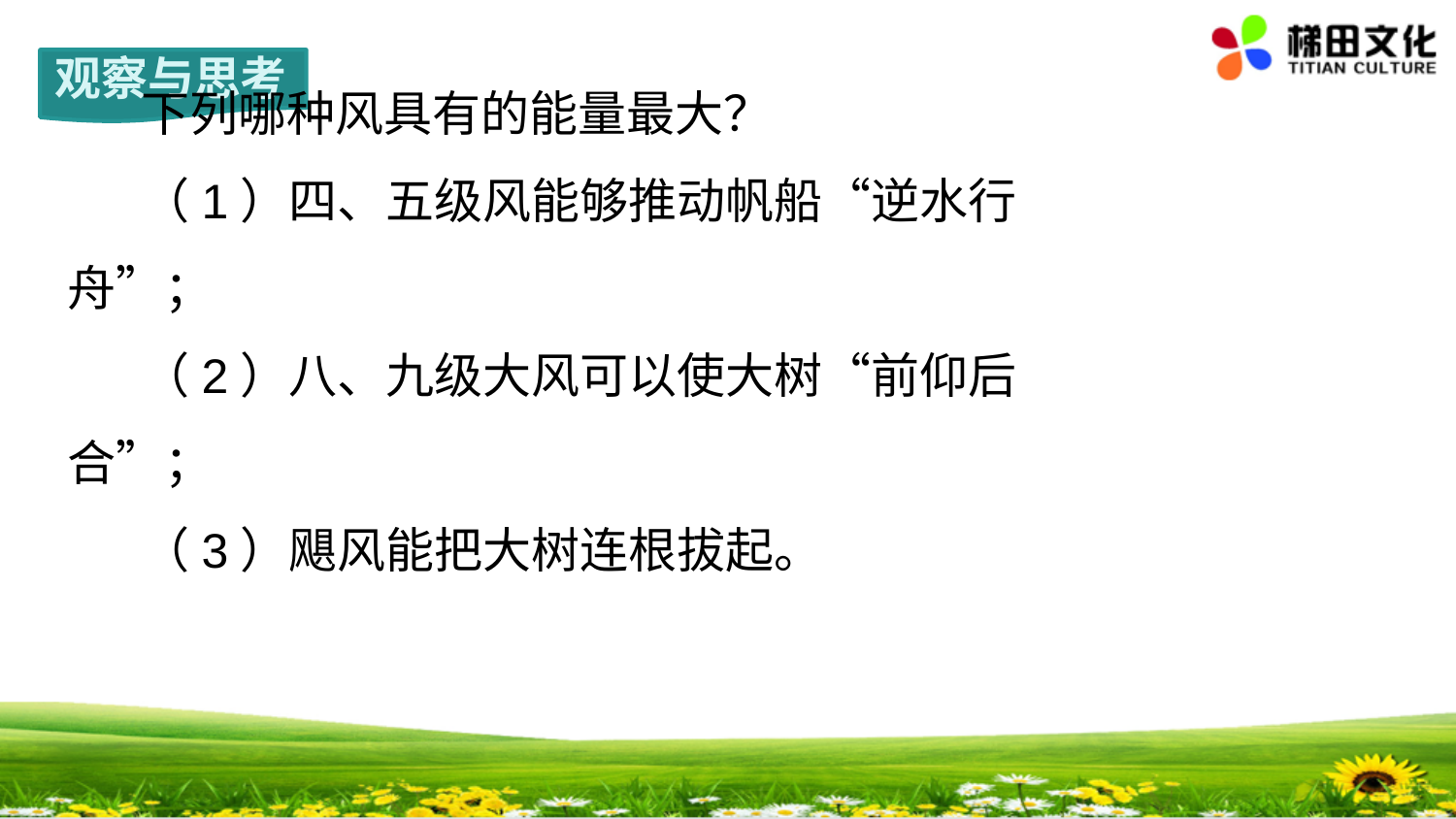

观察与思考

下列哪种风具有的能量最大？
（1）四、五级风能够推动帆船“逆水行舟”；
（2）八、九级大风可以使大树“前仰后合”；
（3）飓风能把大树连根拔起。